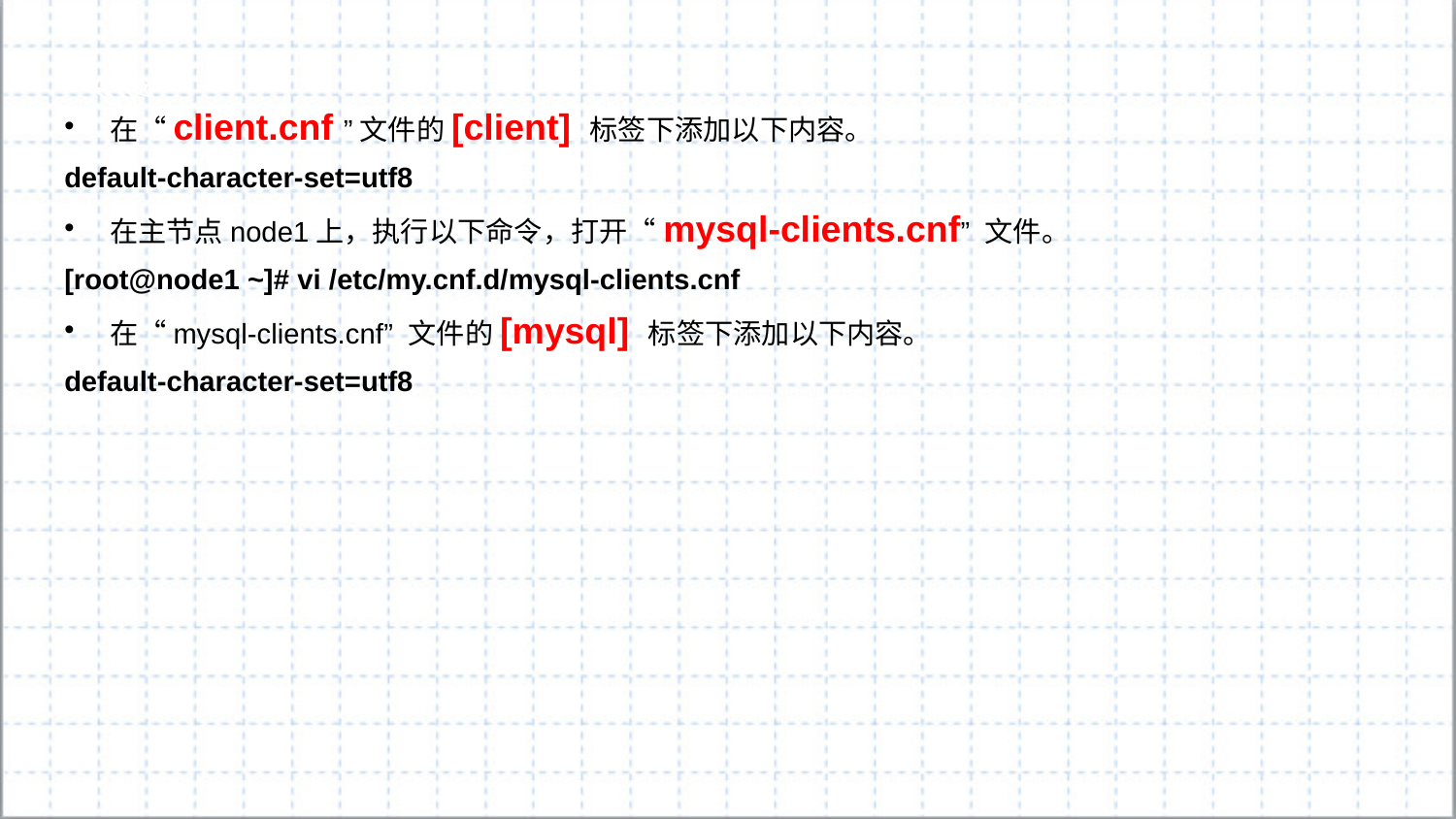

在“client.cnf ”文件的[client] 标签下添加以下内容。
default-character-set=utf8
在主节点node1上，执行以下命令，打开“mysql-clients.cnf” 文件。
[root@node1 ~]# vi /etc/my.cnf.d/mysql-clients.cnf
在“mysql-clients.cnf” 文件的[mysql] 标签下添加以下内容。
default-character-set=utf8